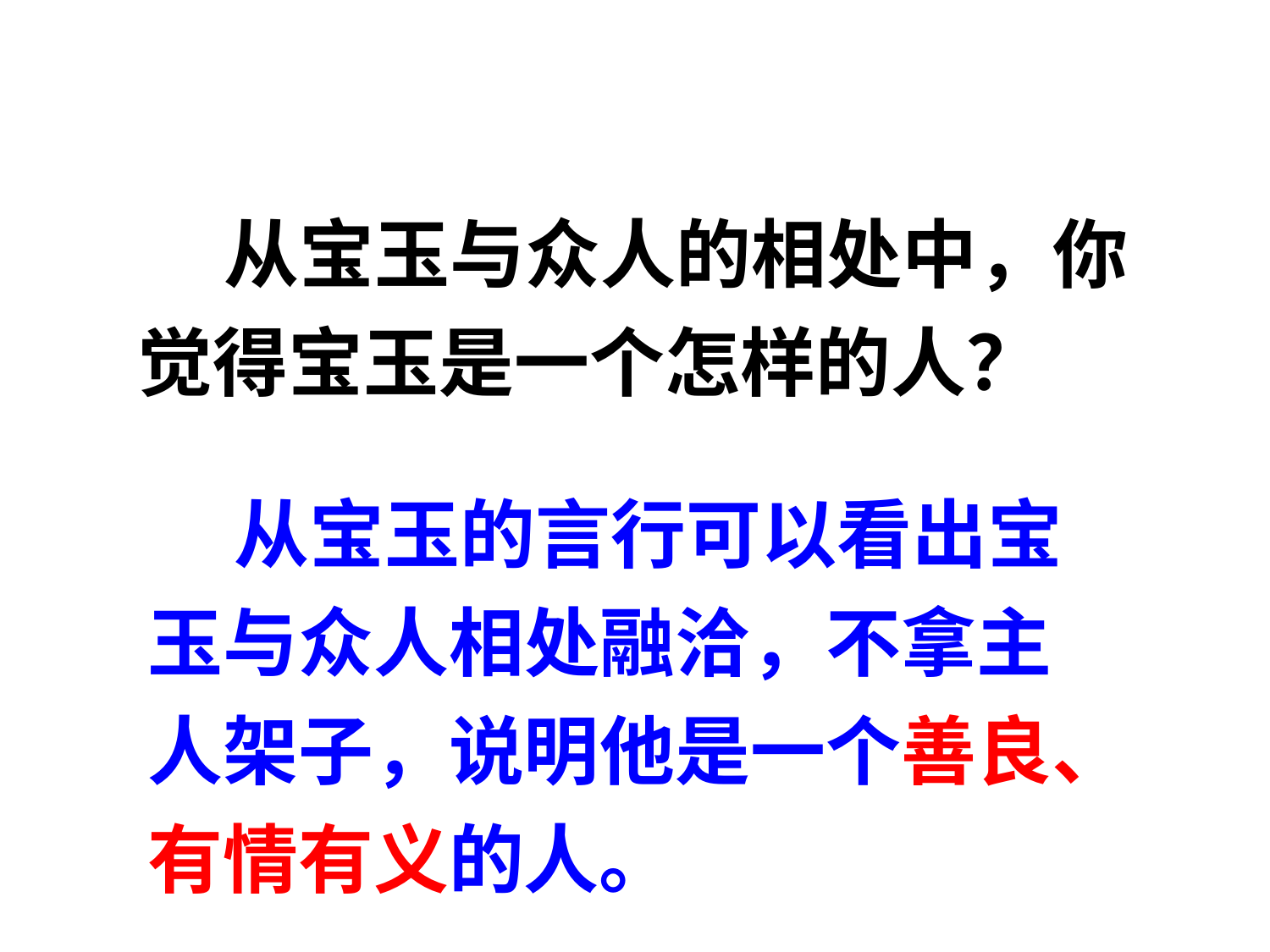

从宝玉与众人的相处中，你觉得宝玉是一个怎样的人？
    从宝玉的言行可以看出宝玉与众人相处融洽，不拿主人架子，说明他是一个善良、有情有义的人。